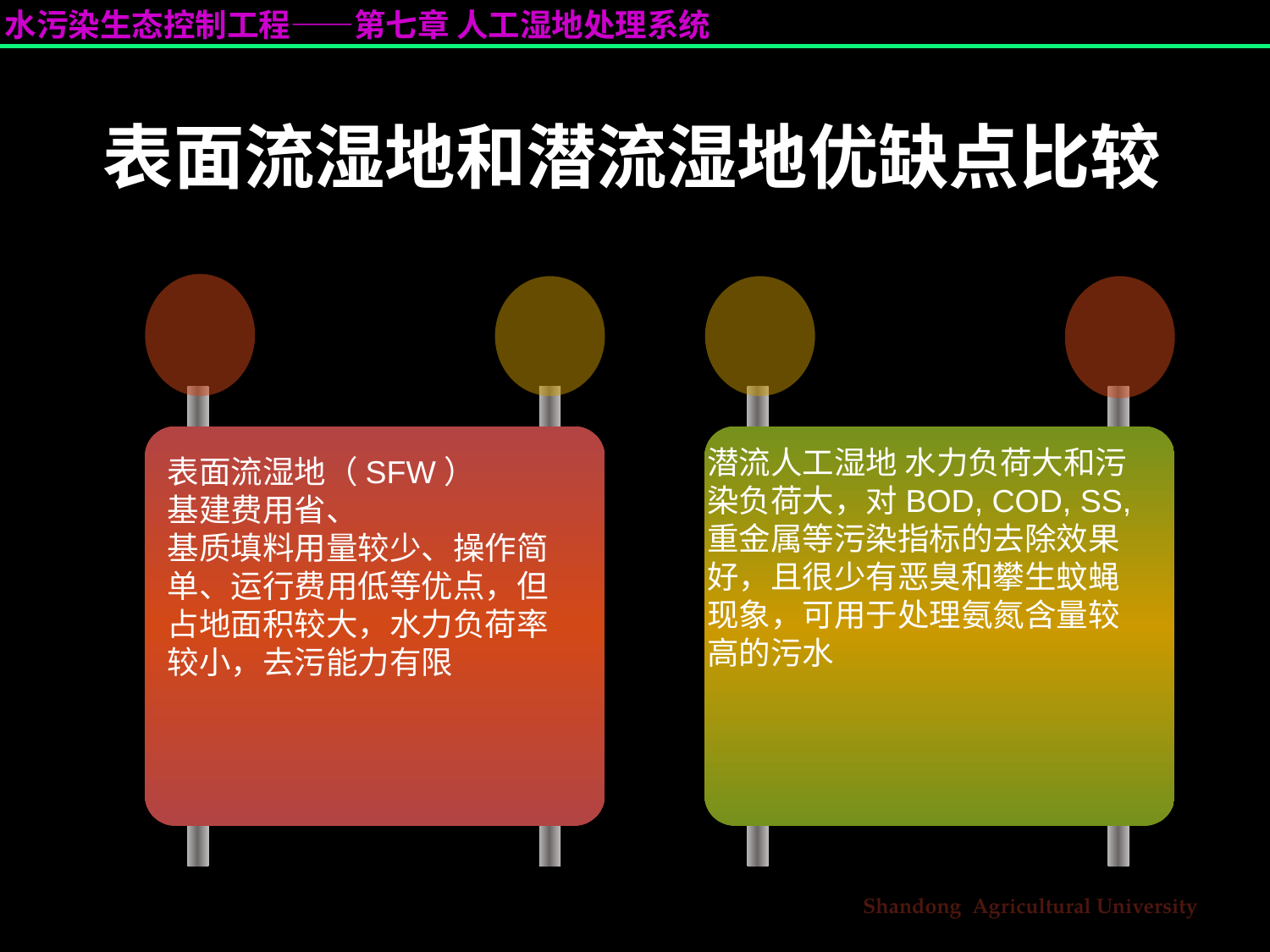

表面流湿地和潜流湿地优缺点比较

潜流人工湿地 水力负荷大和污染负荷大，对BOD, COD, SS,重金属等污染指标的去除效果好，且很少有恶臭和攀生蚊蝇现象，可用于处理氨氮含量较高的污水
表面流湿地（SFW）
基建费用省、
基质填料用量较少、操作简单、运行费用低等优点，但占地面积较大，水力负荷率较小，去污能力有限